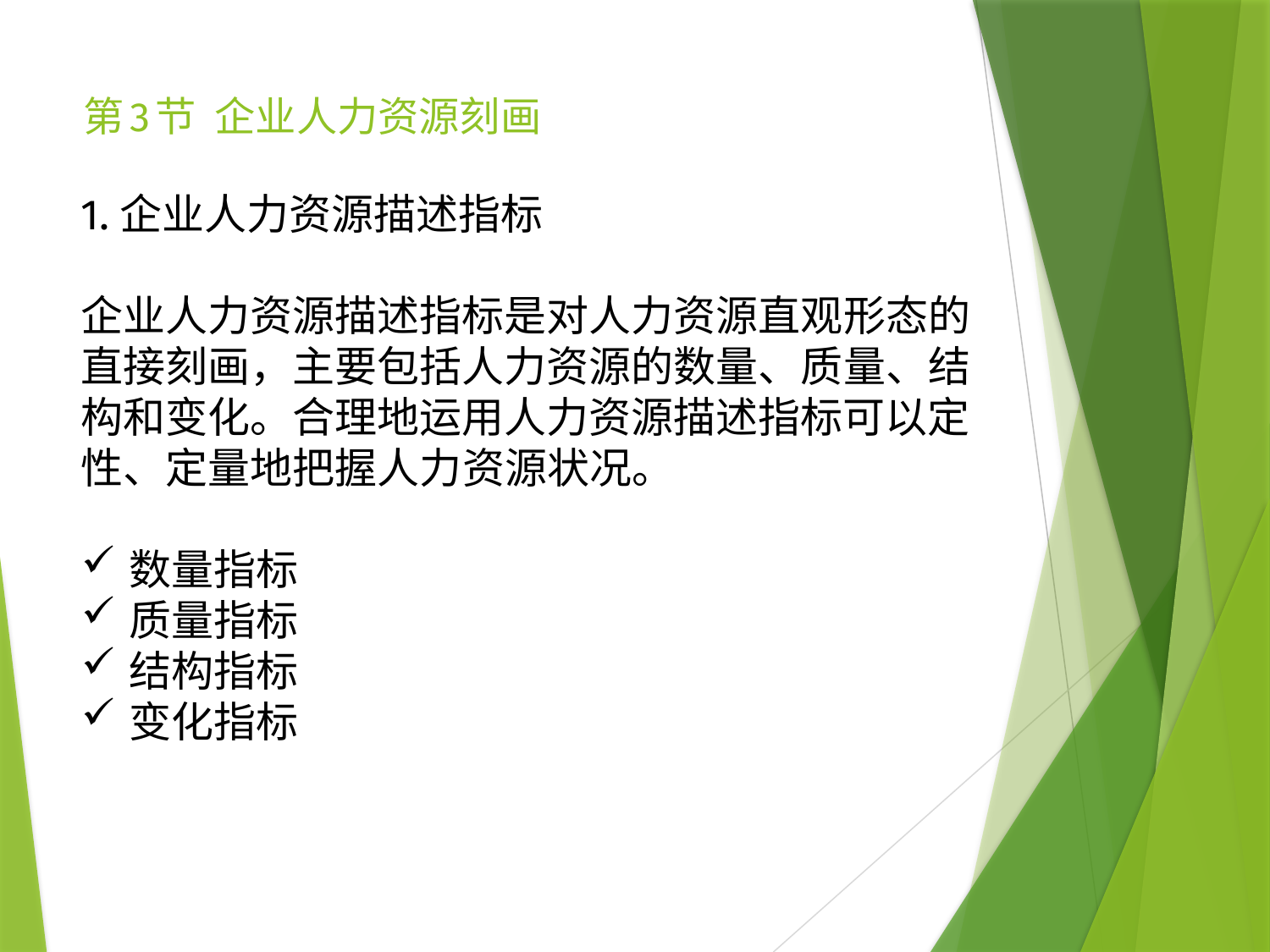

# 第3节  企业人力资源刻画
1.企业人力资源描述指标

企业人力资源描述指标是对人力资源直观形态的直接刻画，主要包括人力资源的数量、质量、结构和变化。合理地运用人力资源描述指标可以定性、定量地把握人力资源状况。

数量指标
质量指标
结构指标
变化指标